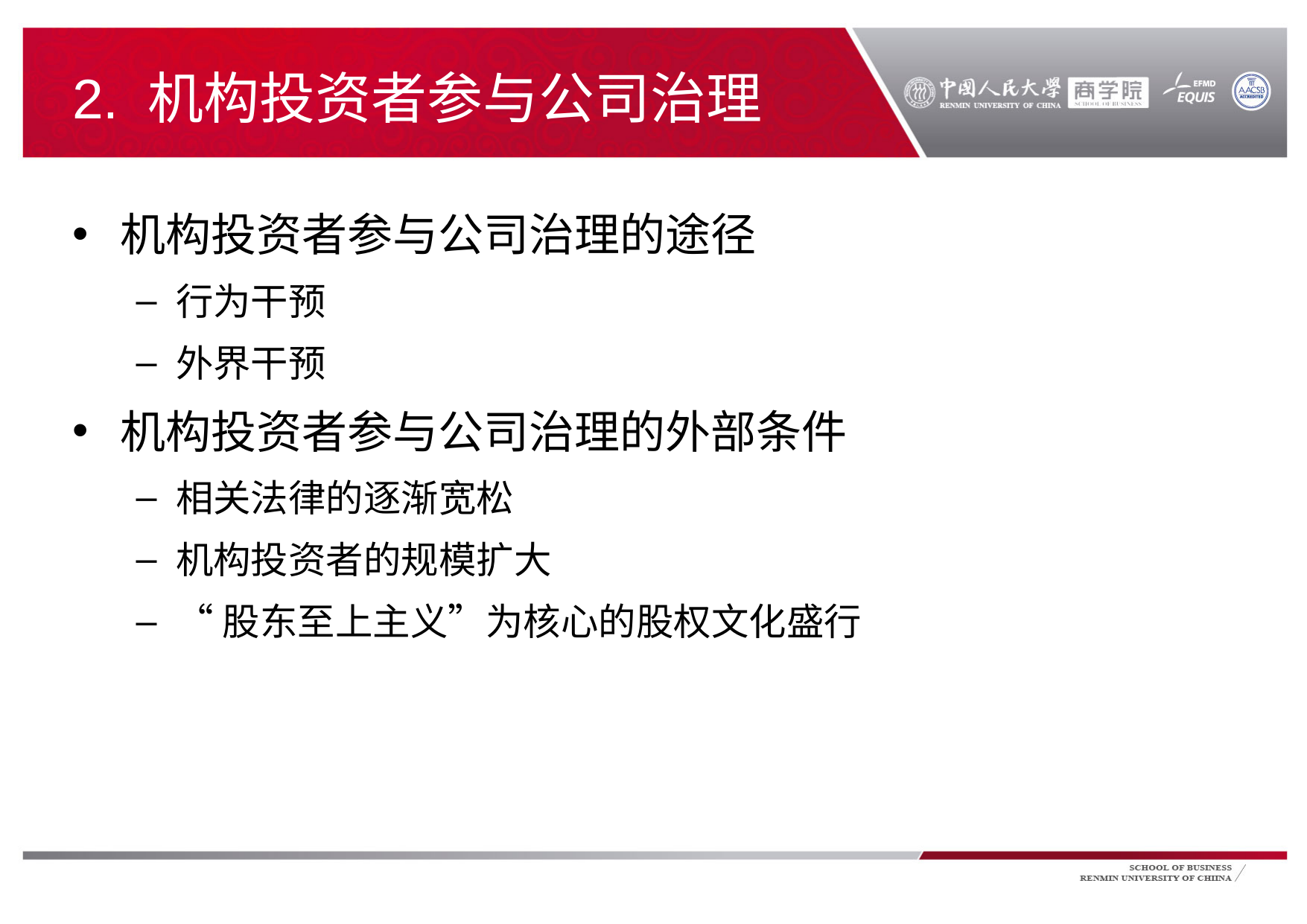

# 2. 机构投资者参与公司治理
机构投资者参与公司治理的途径
行为干预
外界干预
机构投资者参与公司治理的外部条件
相关法律的逐渐宽松
机构投资者的规模扩大
“股东至上主义”为核心的股权文化盛行